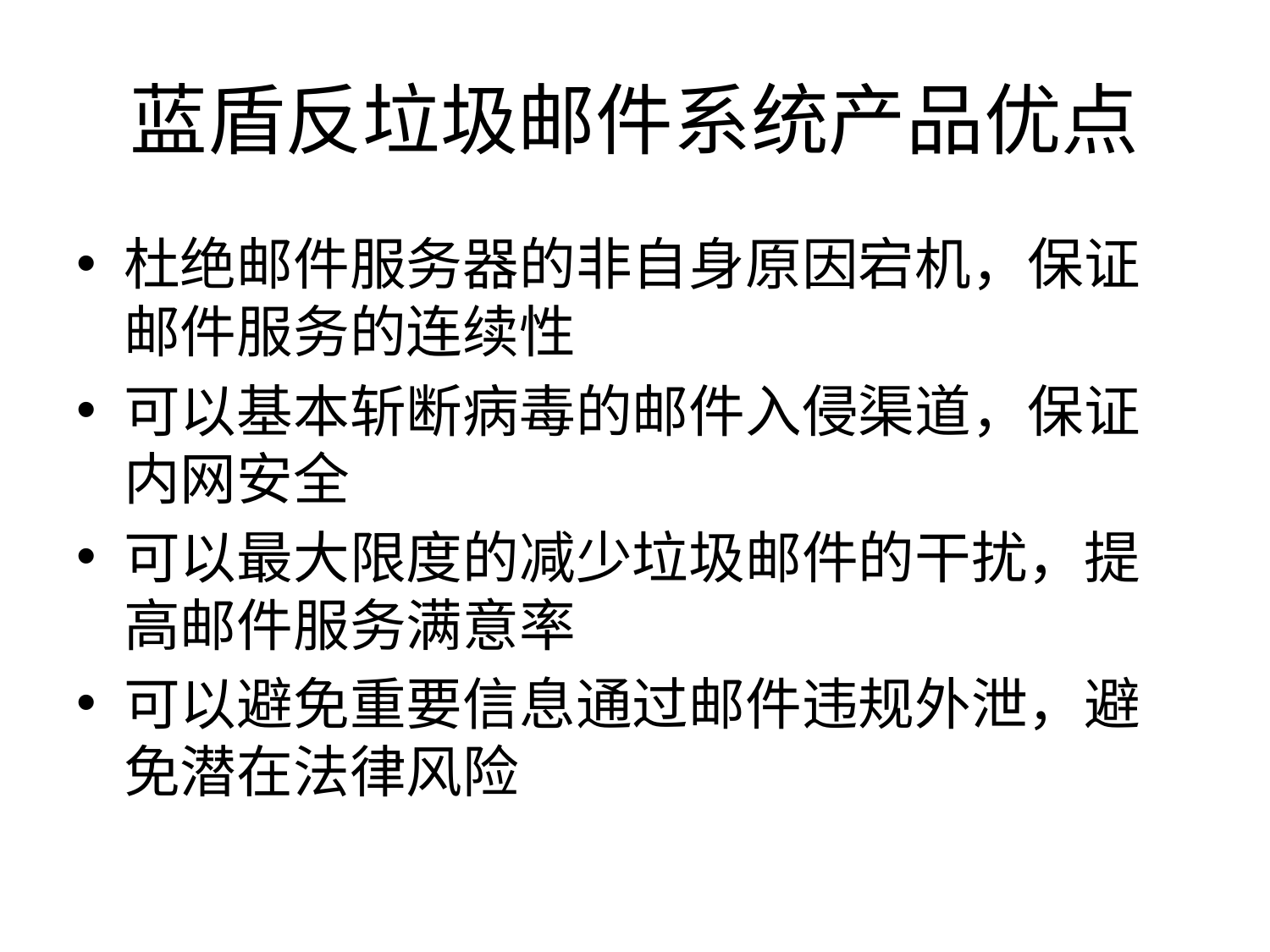

# 蓝盾反垃圾邮件系统产品优点
杜绝邮件服务器的非自身原因宕机，保证邮件服务的连续性
可以基本斩断病毒的邮件入侵渠道，保证内网安全
可以最大限度的减少垃圾邮件的干扰，提高邮件服务满意率
可以避免重要信息通过邮件违规外泄，避免潜在法律风险